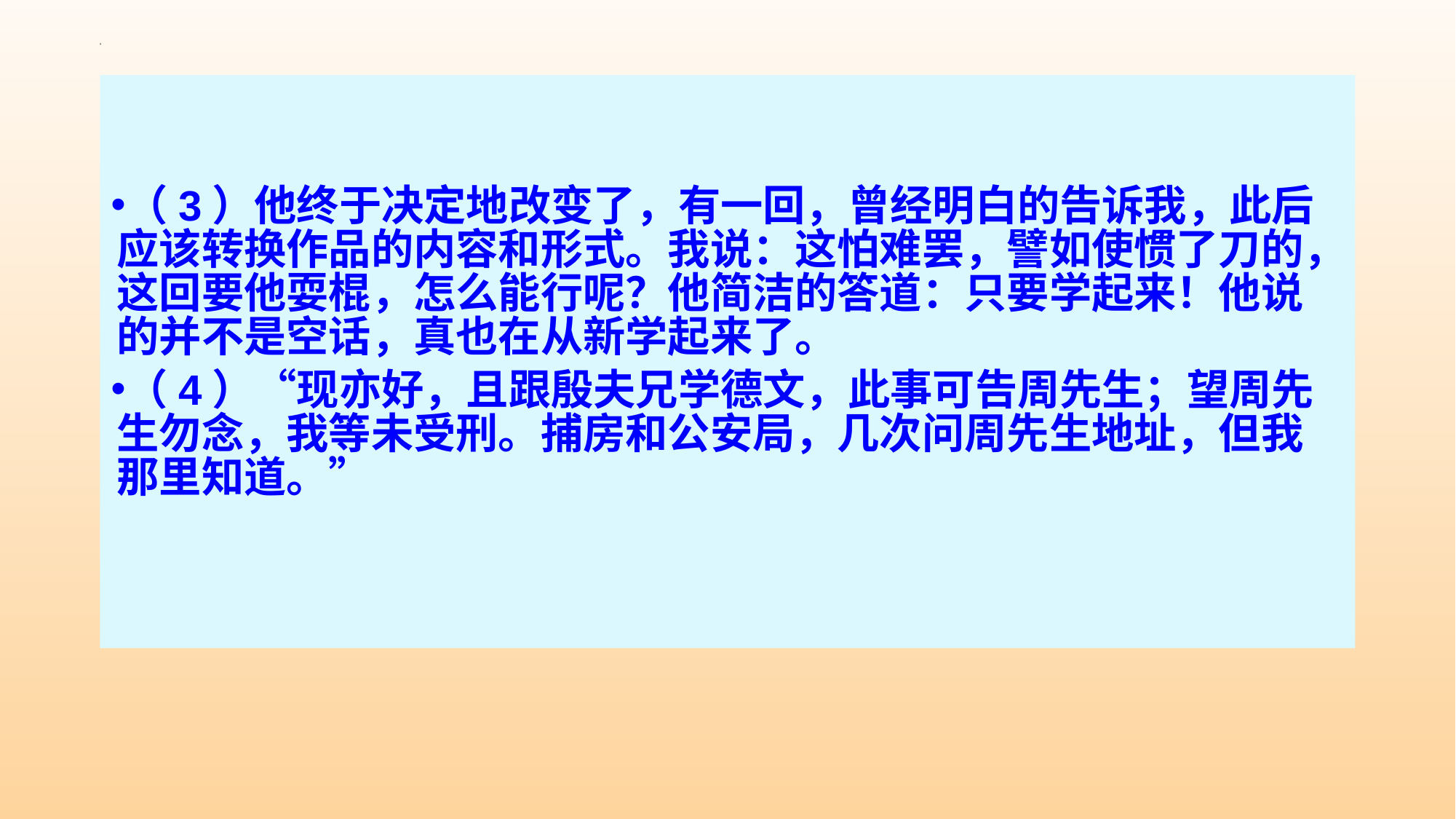

（3）他终于决定地改变了，有一回，曾经明白的告诉我，此后应该转换作品的内容和形式。我说：这怕难罢，譬如使惯了刀的，这回要他耍棍，怎么能行呢？他简洁的答道：只要学起来！他说的并不是空话，真也在从新学起来了。
（4）“现亦好，且跟殷夫兄学德文，此事可告周先生；望周先生勿念，我等未受刑。捕房和公安局，几次问周先生地址，但我那里知道。”